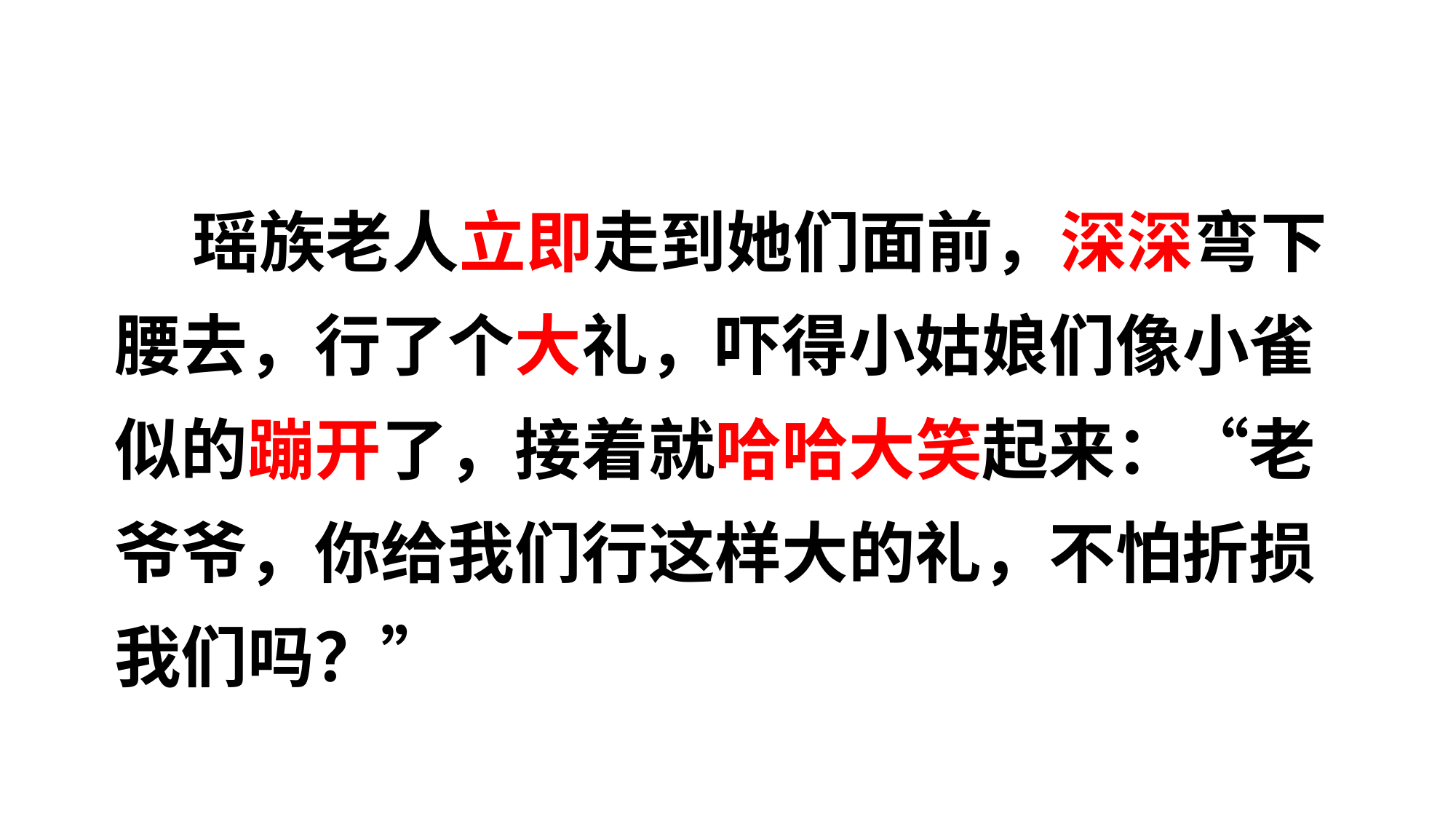

瑶族老人立即走到她们面前，深深弯下腰去，行了个大礼，吓得小姑娘们像小雀似的蹦开了，接着就哈哈大笑起来：“老爷爷，你给我们行这样大的礼，不怕折损我们吗？”